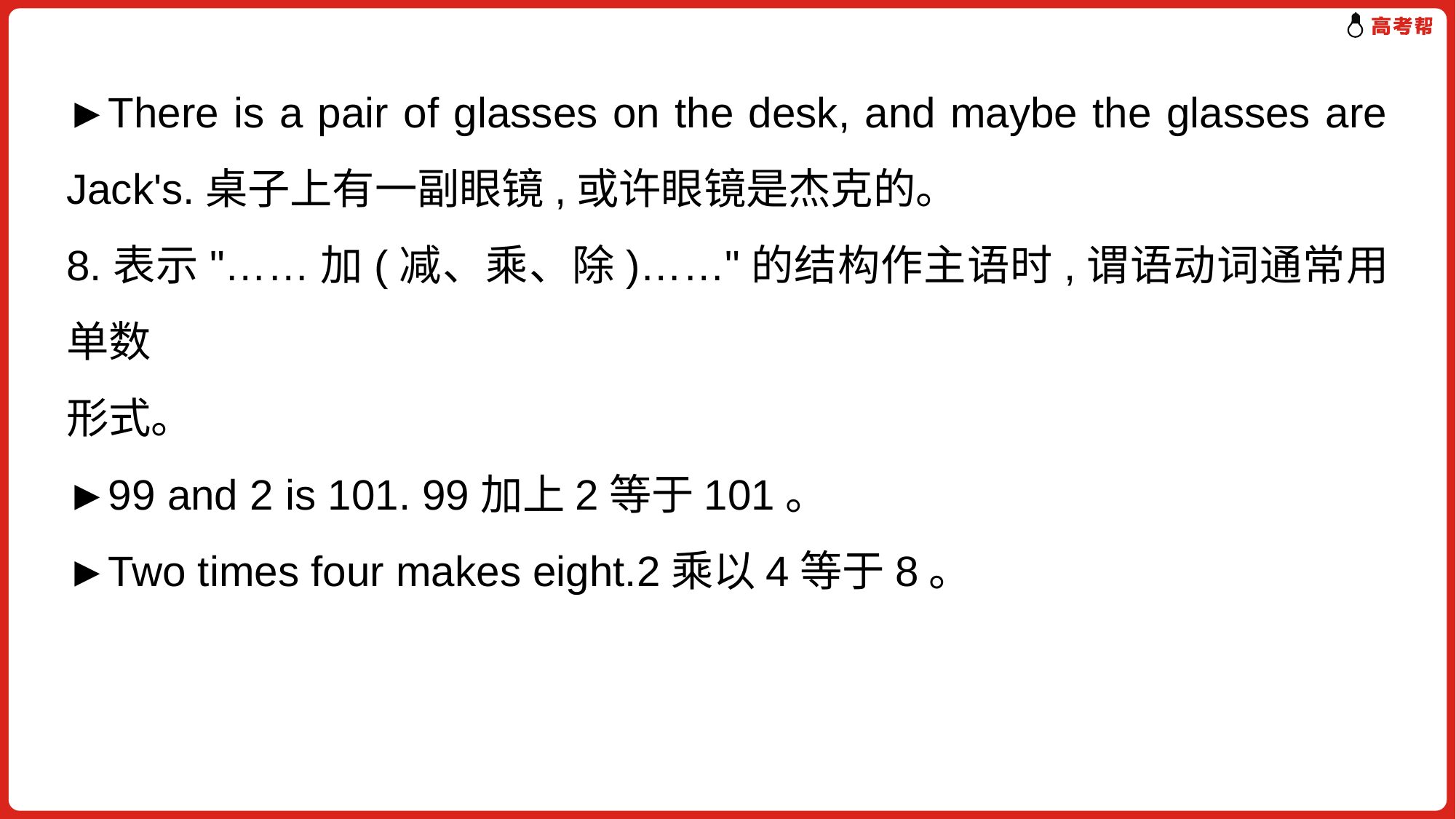

►There is a pair of glasses on the desk, and maybe the glasses are Jack's.桌子上有一副眼镜,或许眼镜是杰克的。
8.表示"……加(减、乘、除)……"的结构作主语时,谓语动词通常用单数
形式。
►99 and 2 is 101. 99加上2等于101。
►Two times four makes eight.2乘以4等于8。